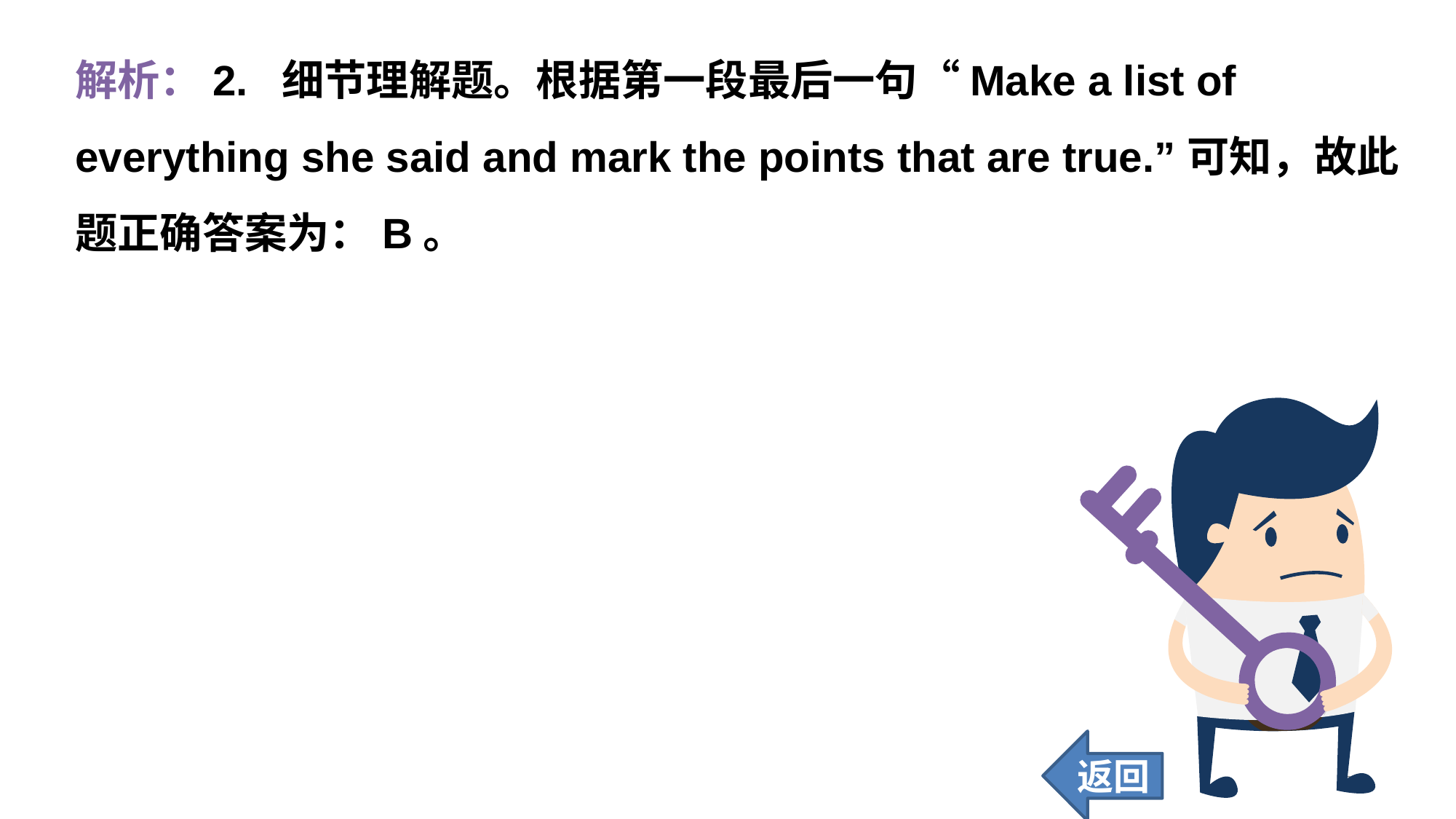

解析：2.  细节理解题。根据第一段最后一句“Make a list of everything she said and mark the points that are true.”可知，故此题正确答案为：B。

返回
244